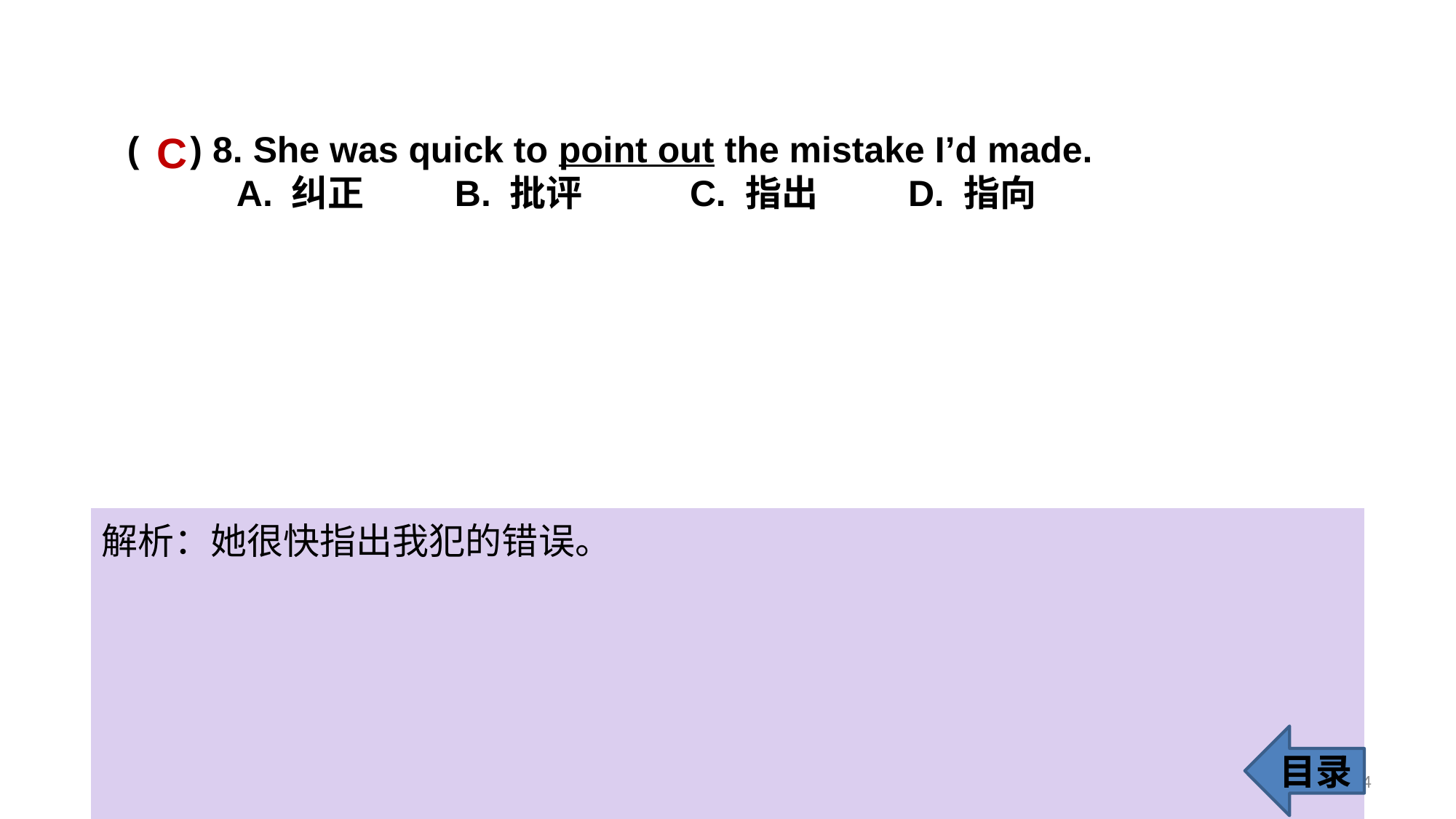

C
(     ) 8. She was quick to point out the mistake I’d made.
	A. 纠正 	B. 批评	 C. 指出	 D. 指向

解析：她很快指出我犯的错误。
目录
14